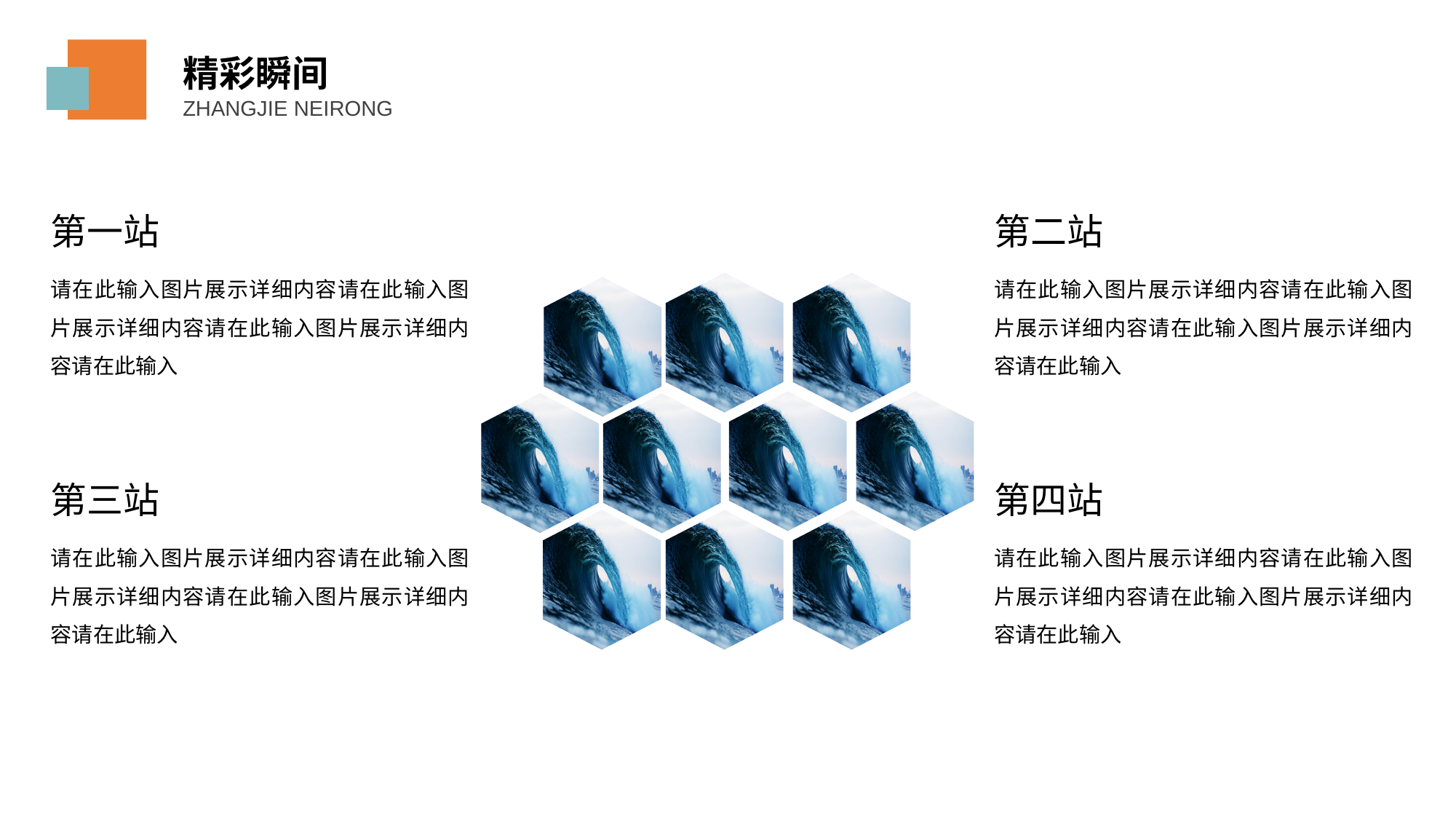

精彩瞬间
ZHANGJIE NEIRONG
第一站
请在此输入图片展示详细内容请在此输入图片展示详细内容请在此输入图片展示详细内容请在此输入
第二站
请在此输入图片展示详细内容请在此输入图片展示详细内容请在此输入图片展示详细内容请在此输入

第三站
请在此输入图片展示详细内容请在此输入图片展示详细内容请在此输入图片展示详细内容请在此输入
第四站
请在此输入图片展示详细内容请在此输入图片展示详细内容请在此输入图片展示详细内容请在此输入